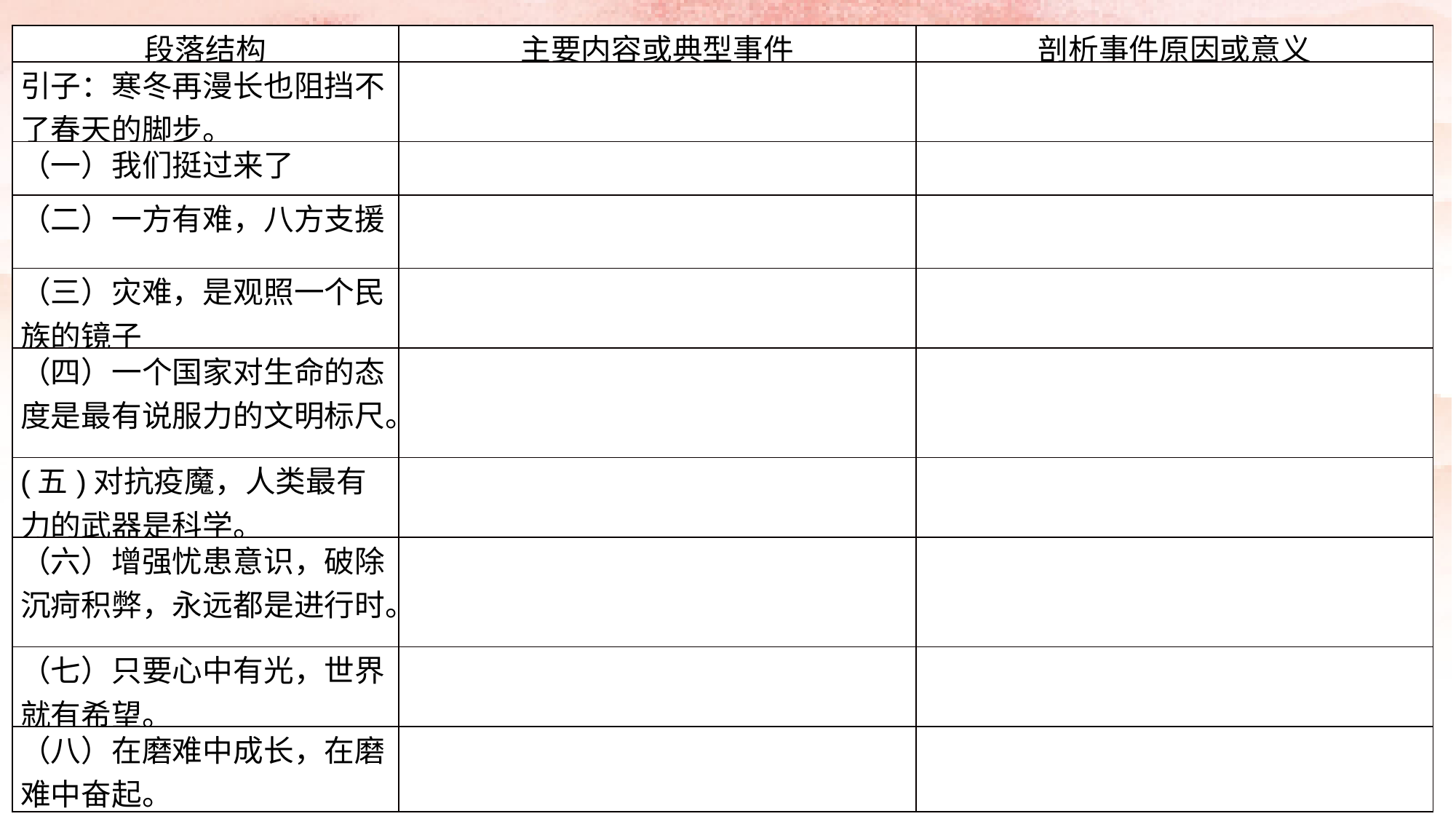

| 段落结构 | 主要内容或典型事件 | 剖析事件原因或意义 |
| --- | --- | --- |
| 引子：寒冬再漫长也阻挡不了春天的脚步。 |  |  |
| （一）我们挺过来了 |  |  |
| （二）一方有难，八方支援 |  |  |
| （三）灾难，是观照一个民族的镜子 |  |  |
| （四）一个国家对生命的态度是最有说服力的文明标尺。 |  |  |
| (五)对抗疫魔，人类最有力的武器是科学。 |  |  |
| （六）增强忧患意识，破除沉疴积弊，永远都是进行时。 |  |  |
| （七）只要心中有光，世界就有希望。 |  |  |
| （八）在磨难中成长，在磨难中奋起。 |  |  |
读课文悟感情